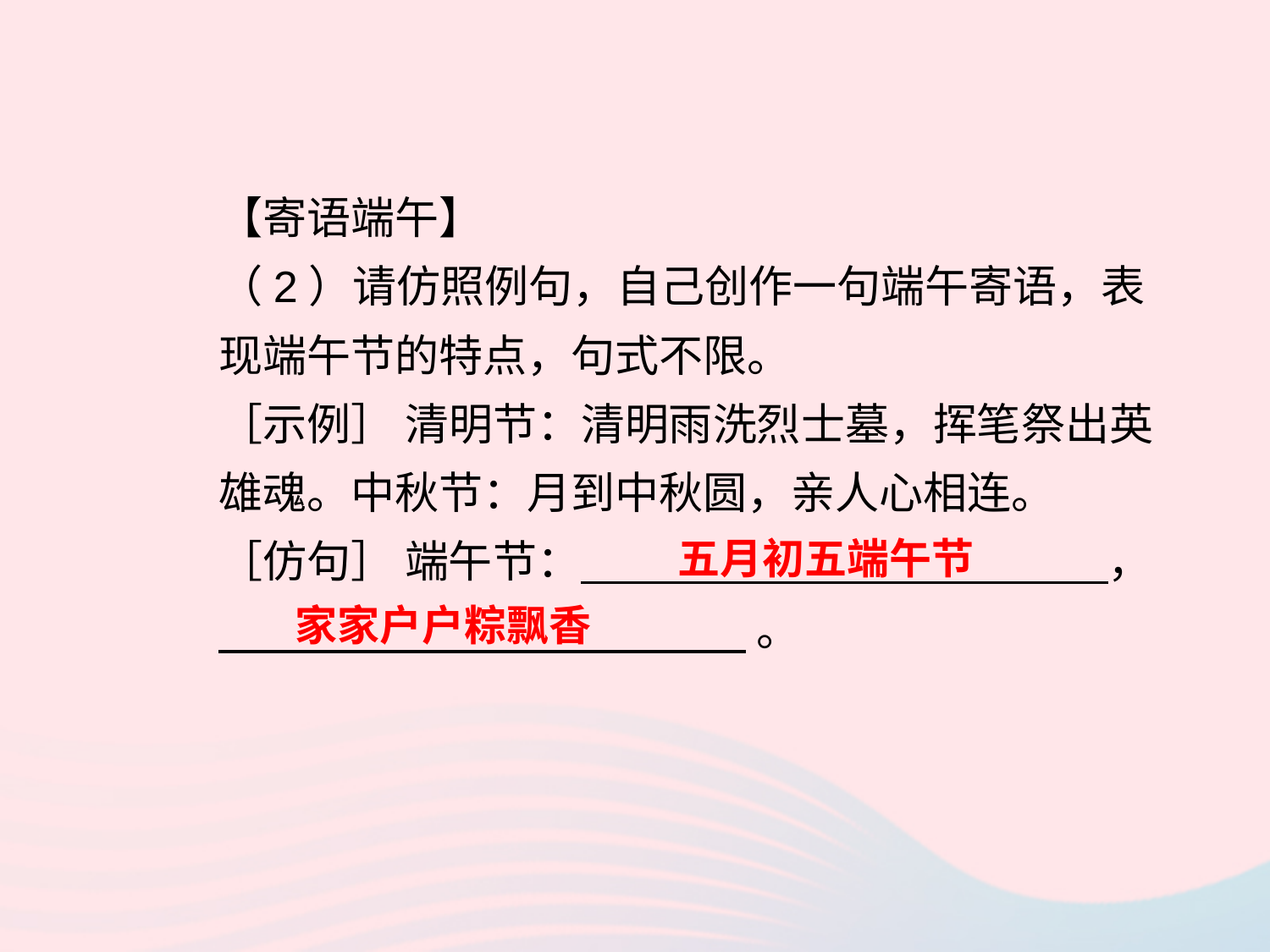

【寄语端午】
（2）请仿照例句，自己创作一句端午寄语，表现端午节的特点，句式不限。
［示例］ 清明节：清明雨洗烈士墓，挥笔祭出英雄魂。中秋节：月到中秋圆，亲人心相连。
［仿句］ 端午节：                                                     ，
                                                     。
五月初五端午节
家家户户粽飘香